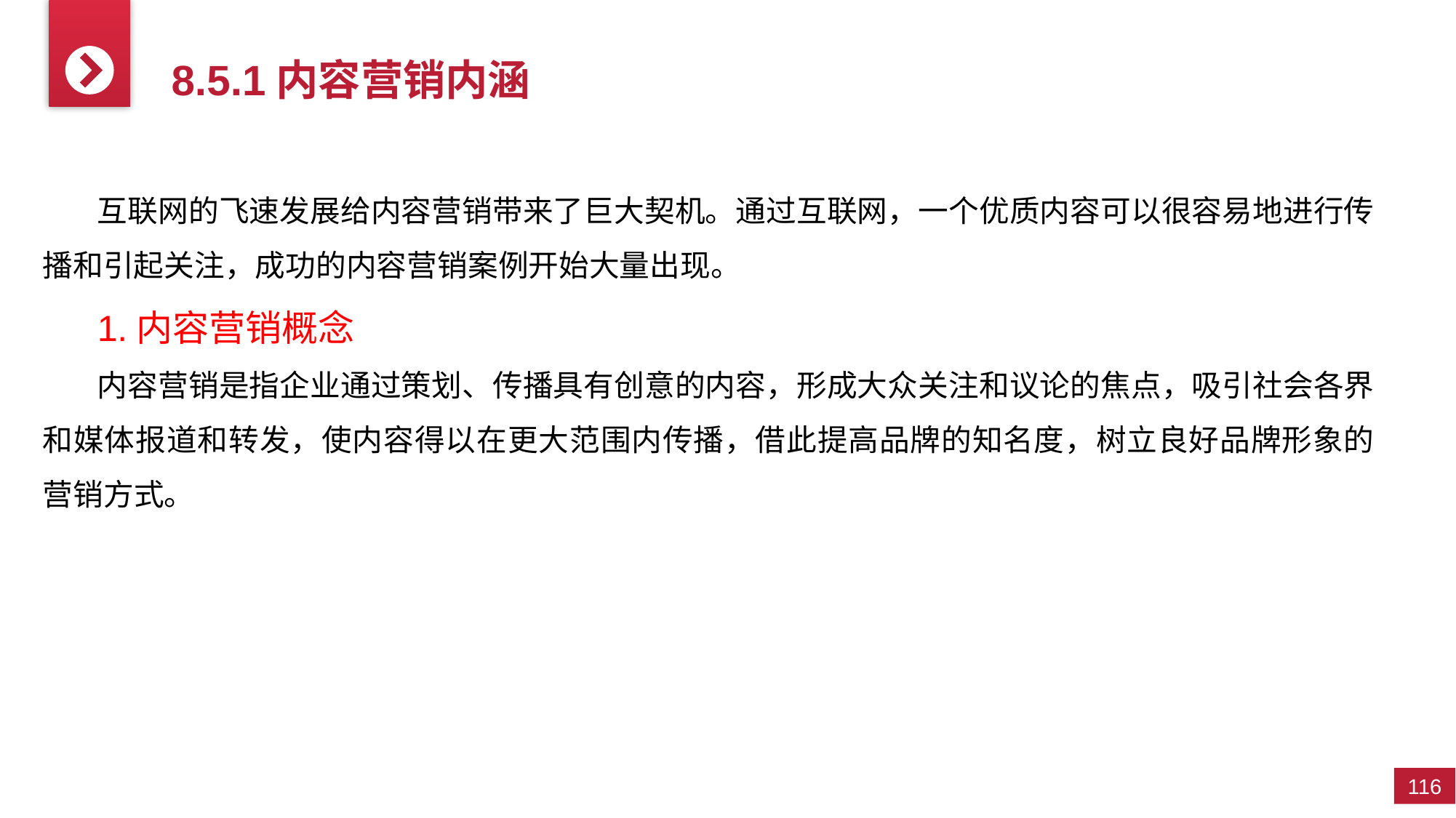

8.5.1内容营销内涵
互联网的飞速发展给内容营销带来了巨大契机。通过互联网，一个优质内容可以很容易地进行传播和引起关注，成功的内容营销案例开始大量出现。
1.内容营销概念
内容营销是指企业通过策划、传播具有创意的内容，形成大众关注和议论的焦点，吸引社会各界和媒体报道和转发，使内容得以在更大范围内传播，借此提高品牌的知名度，树立良好品牌形象的营销方式。